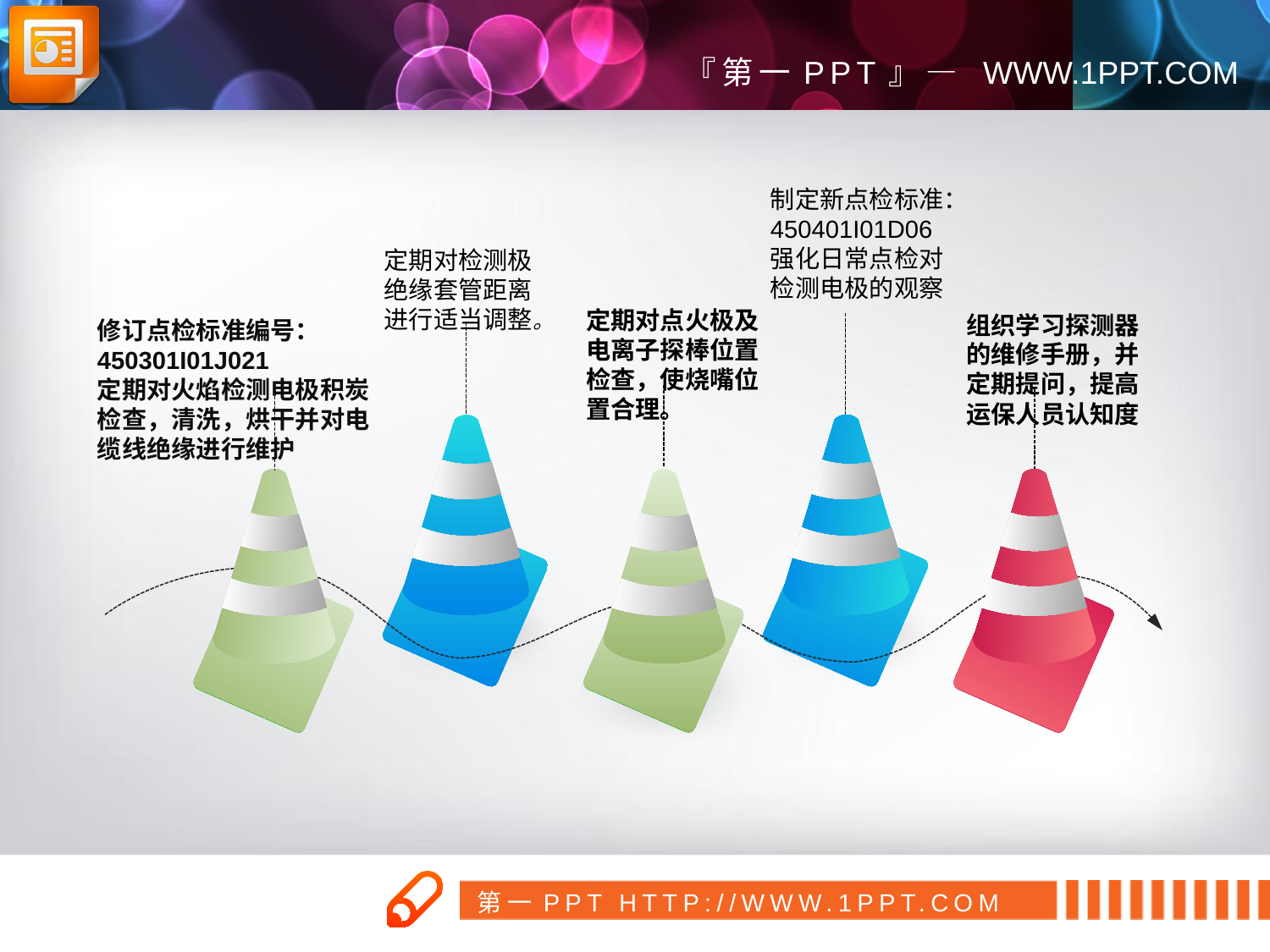

制定新点检标准：450401I01D06强化日常点检对检测电极的观察

定期对检测极绝缘套管距离进行适当调整。
定期对点火极及电离子探棒位置检查，使烧嘴位置合理。

组织学习探测器的维修手册，并定期提问，提高运保人员认知度
修订点检标准编号：450301I01J021
定期对火焰检测电极积炭检查，清洗，烘干并对电缆线绝缘进行维护